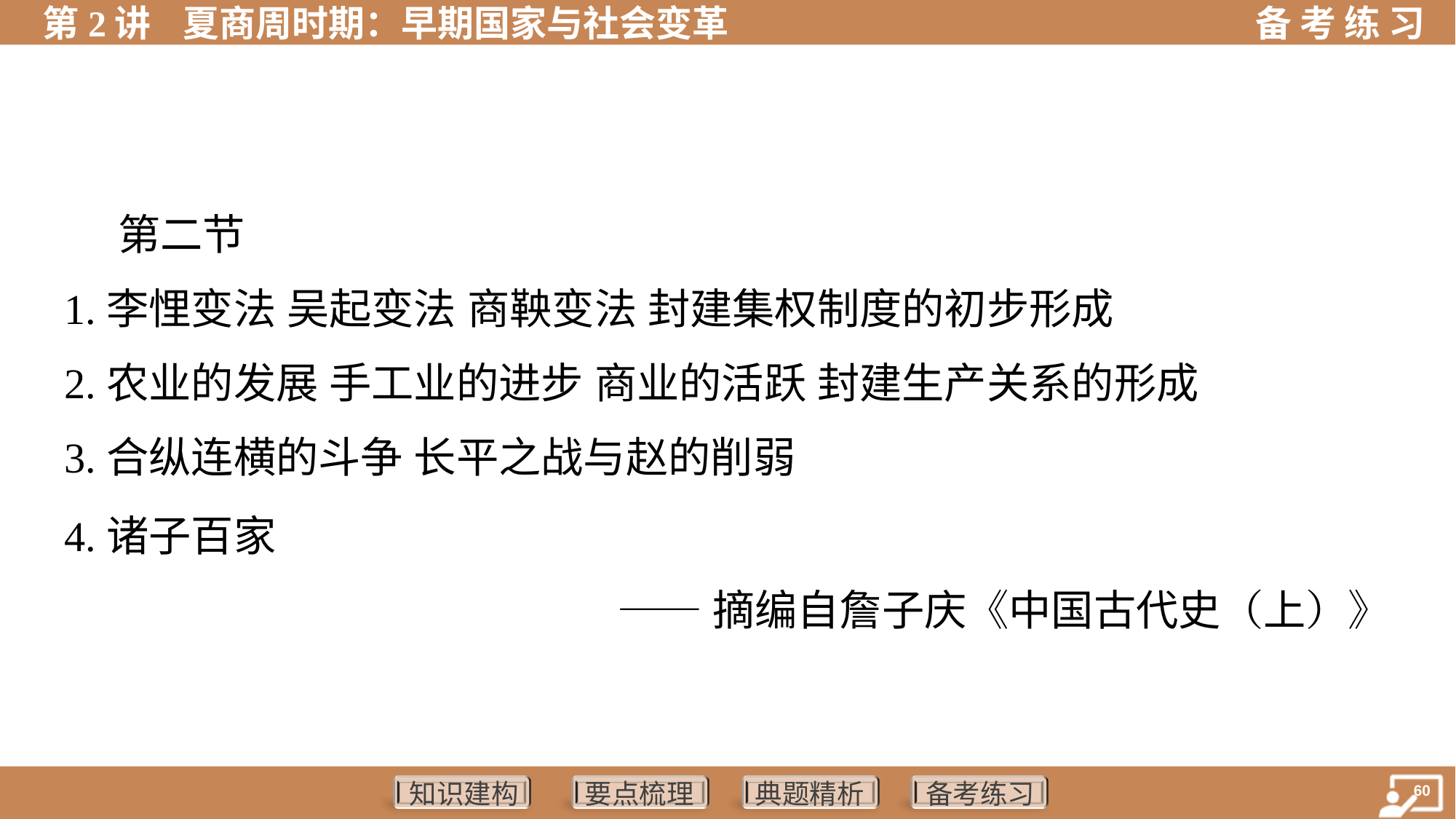

第二节
1.李悝变法 吴起变法 商鞅变法 封建集权制度的初步形成
2.农业的发展 手工业的进步 商业的活跃 封建生产关系的形成
3.合纵连横的斗争 长平之战与赵的削弱
4.诸子百家
——摘编自詹子庆《中国古代史（上）》